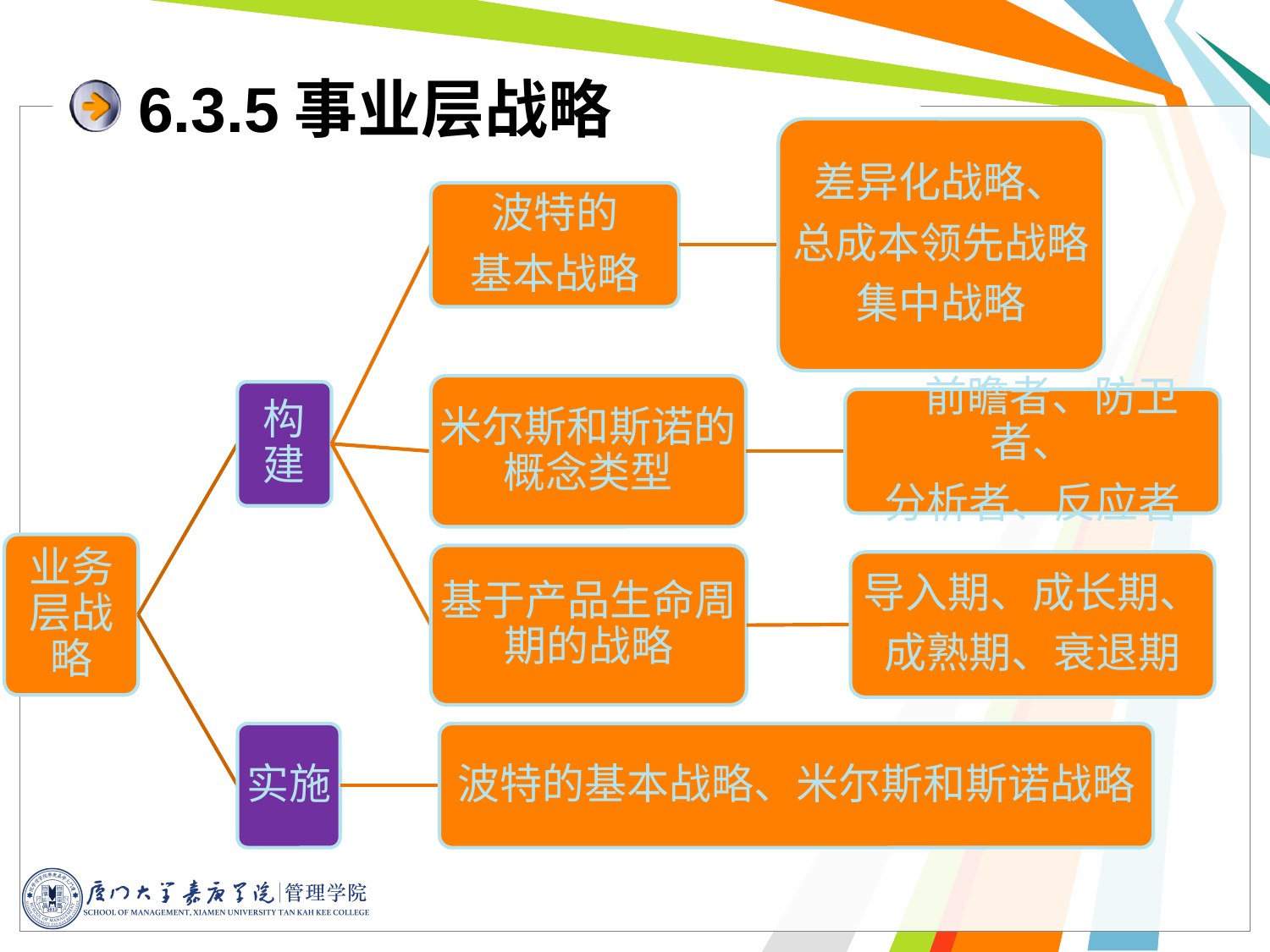

# 6.3.5事业层战略
业务层战略

构建

波特的
基本战略

差异化战略、
总成本领先战略
集中战略

米尔斯和斯诺的概念类型

   前瞻者、防卫者、
分析者、反应者

基于产品生命周期的战略

导入期、成长期、
成熟期、衰退期

实施

波特的基本战略、米尔斯和斯诺战略